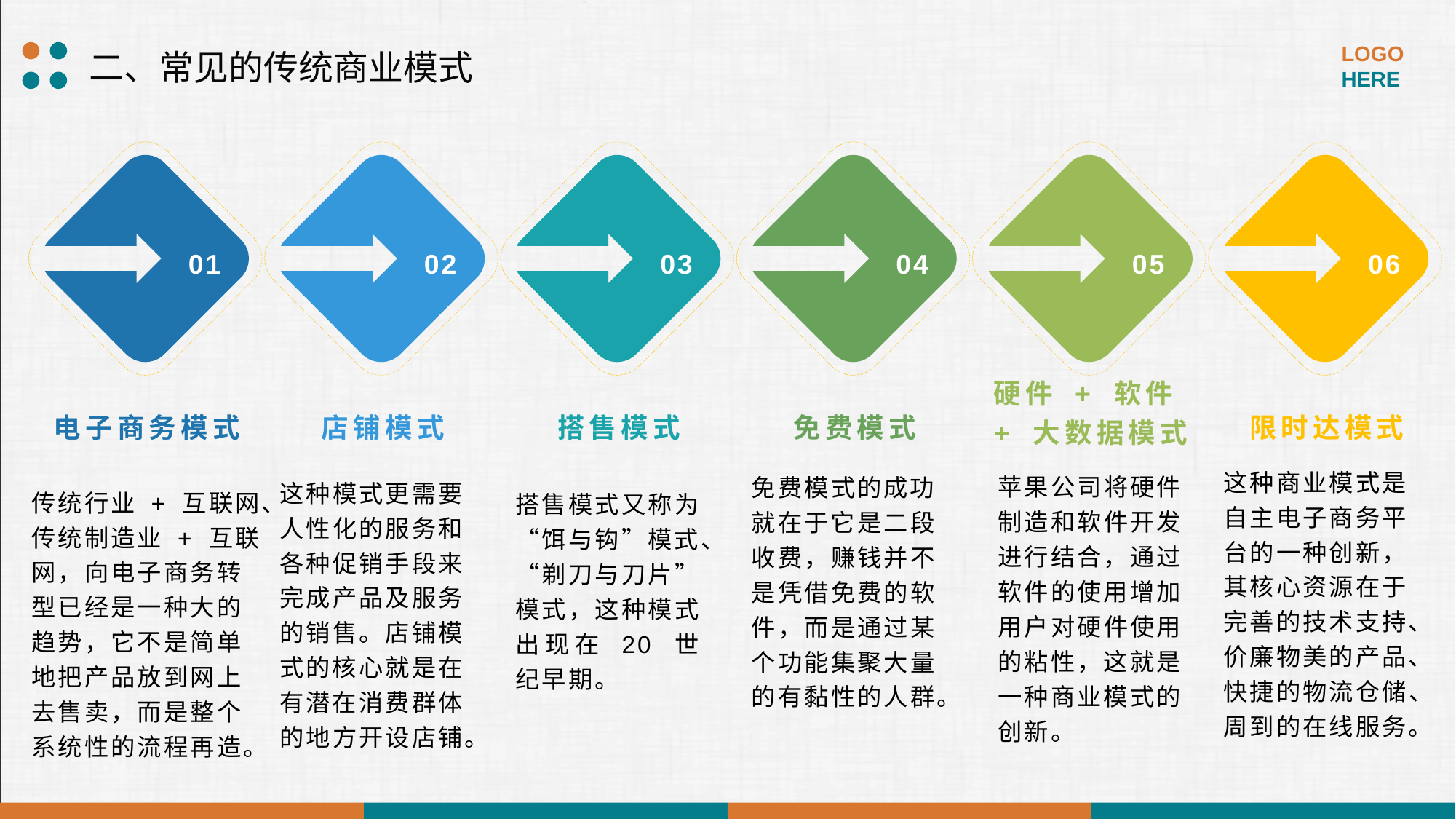

二、常见的传统商业模式

02
01
03
04
05
06
硬件 + 软件 + 大数据模式
电子商务模式
店铺模式
搭售模式
免费模式
限时达模式
传统行业 + 互联网、传统制造业 + 互联网，向电子商务转型已经是一种大的趋势，它不是简单地把产品放到网上去售卖，而是整个系统性的流程再造。
苹果公司将硬件制造和软件开发进行结合，通过软件的使用增加用户对硬件使用的粘性，这就是一种商业模式的创新。
这种模式更需要人性化的服务和各种促销手段来完成产品及服务的销售。店铺模式的核心就是在有潜在消费群体的地方开设店铺。
搭售模式又称为“饵与钩”模式、“剃刀与刀片”模式，这种模式出现在 20 世纪早期。
免费模式的成功就在于它是二段收费，赚钱并不是凭借免费的软件，而是通过某个功能集聚大量的有黏性的人群。
这种商业模式是自主电子商务平台的一种创新，其核心资源在于完善的技术支持、价廉物美的产品、快捷的物流仓储、周到的在线服务。